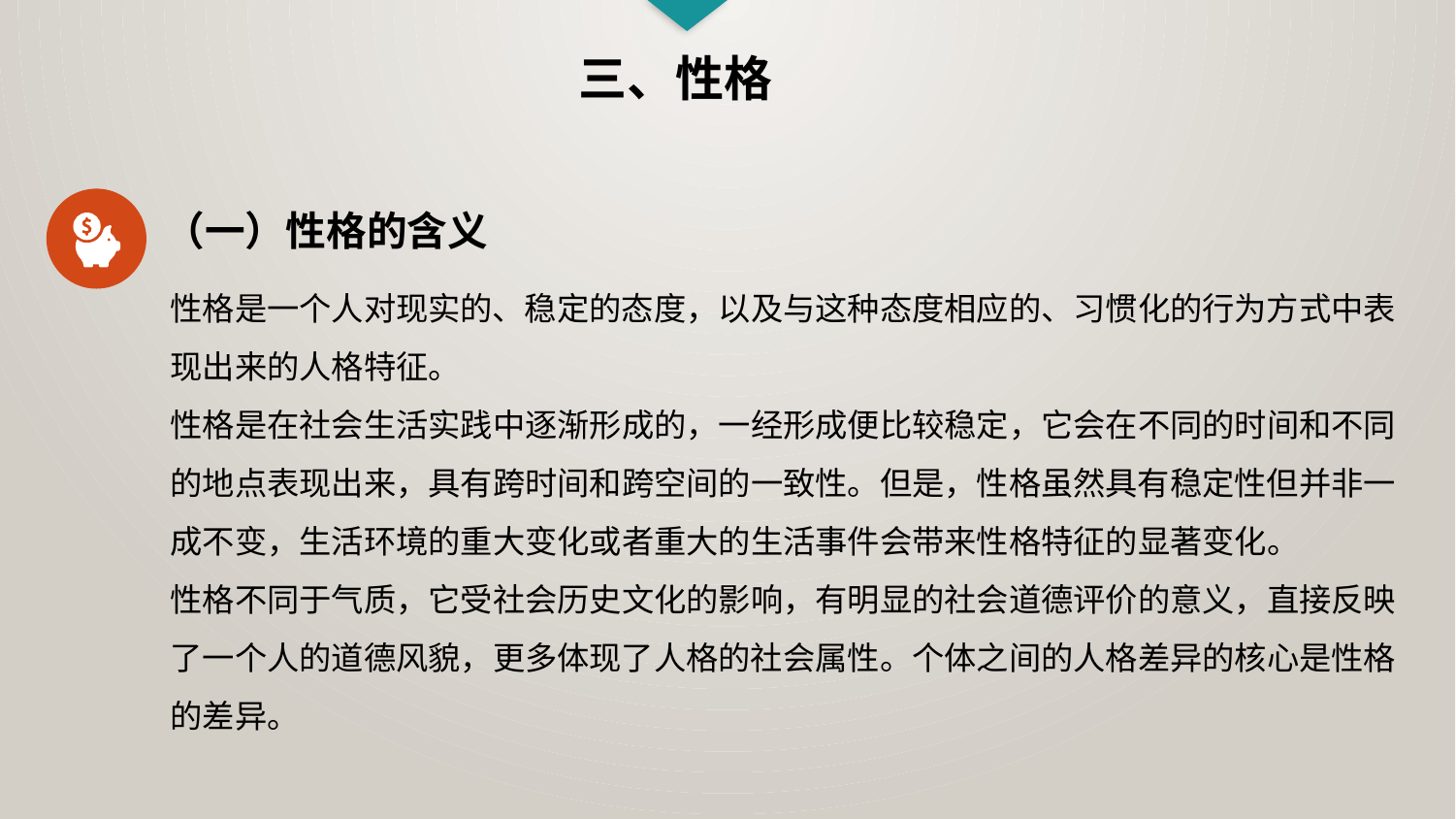

三、性格

（一）性格的含义

性格是一个人对现实的、稳定的态度，以及与这种态度相应的、习惯化的行为方式中表现出来的人格特征。
性格是在社会生活实践中逐渐形成的，一经形成便比较稳定，它会在不同的时间和不同的地点表现出来，具有跨时间和跨空间的一致性。但是，性格虽然具有稳定性但并非一成不变，生活环境的重大变化或者重大的生活事件会带来性格特征的显著变化。
性格不同于气质，它受社会历史文化的影响，有明显的社会道德评价的意义，直接反映了一个人的道德风貌，更多体现了人格的社会属性。个体之间的人格差异的核心是性格的差异。
31